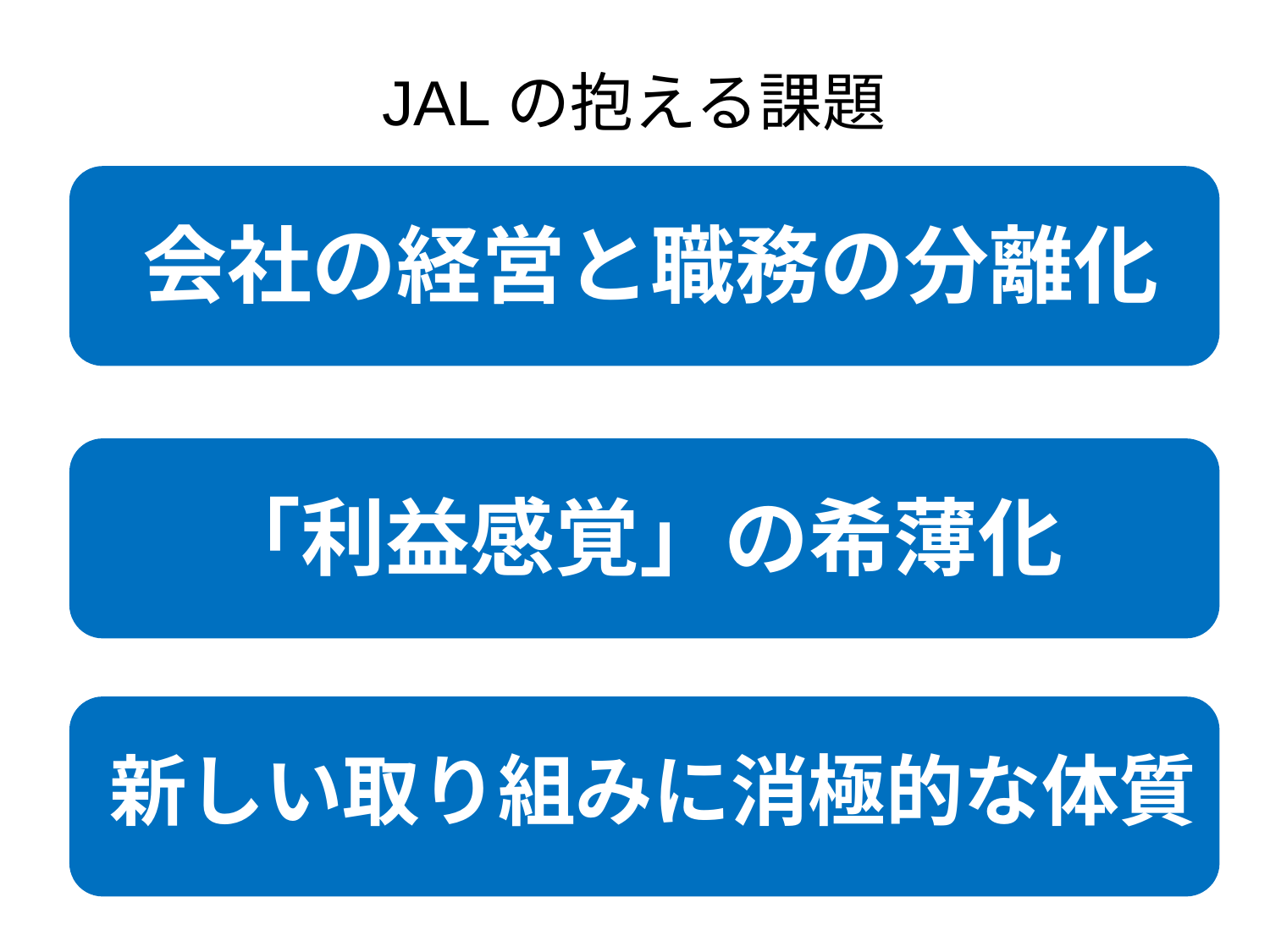

JALの抱える課題

会社の経営と職務の分離化

「利益感覚」の希薄化

新しい取り組みに消極的な体質